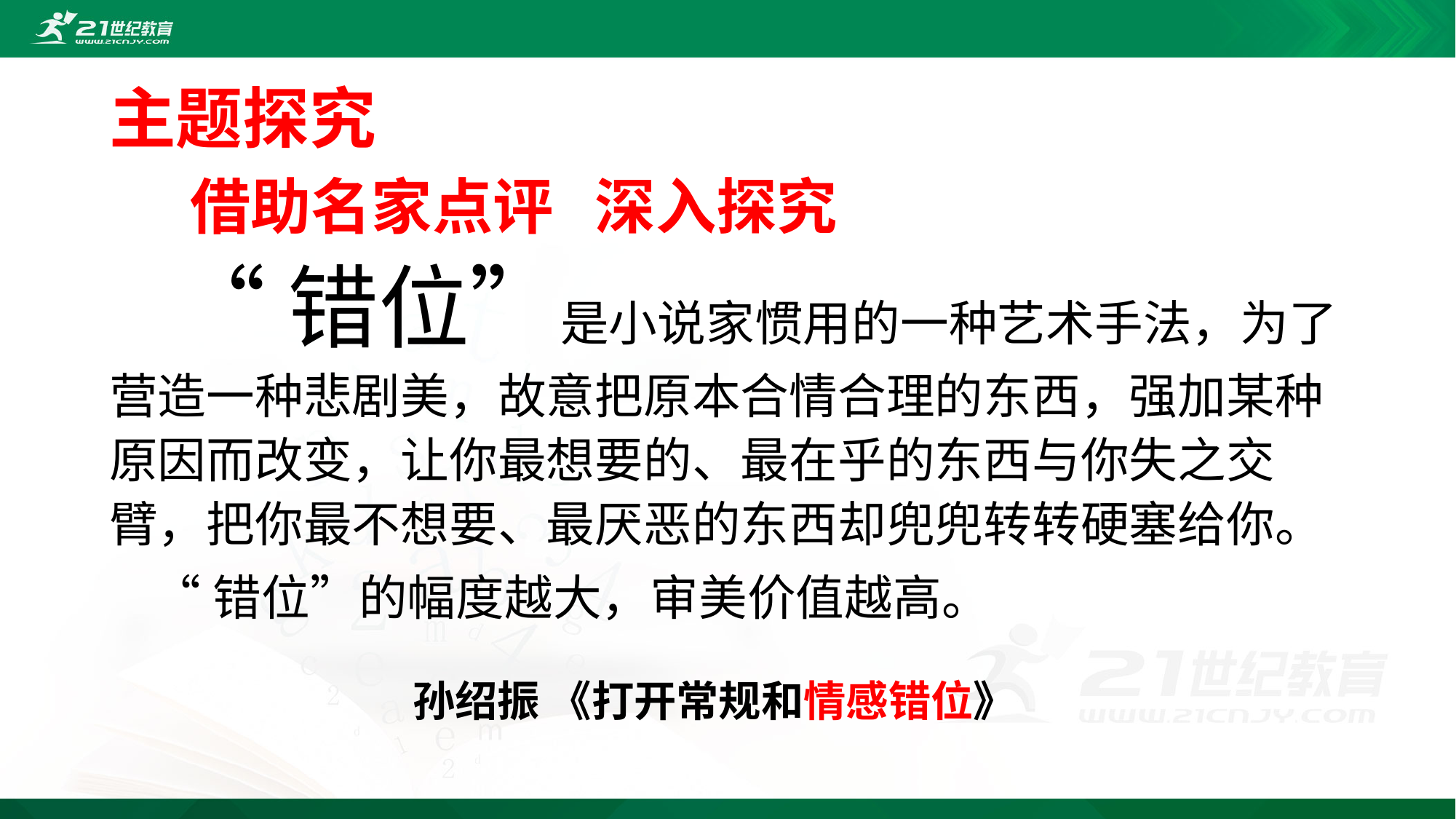

主题探究
  借助名家点评   深入探究
        “错位”是小说家惯用的一种艺术手法，为了营造一种悲剧美，故意把原本合情合理的东西，强加某种原因而改变，让你最想要的、最在乎的东西与你失之交臂，把你最不想要、最厌恶的东西却兜兜转转硬塞给你。
    “错位”的幅度越大，审美价值越高。

                                    孙绍振 《打开常规和情感错位》